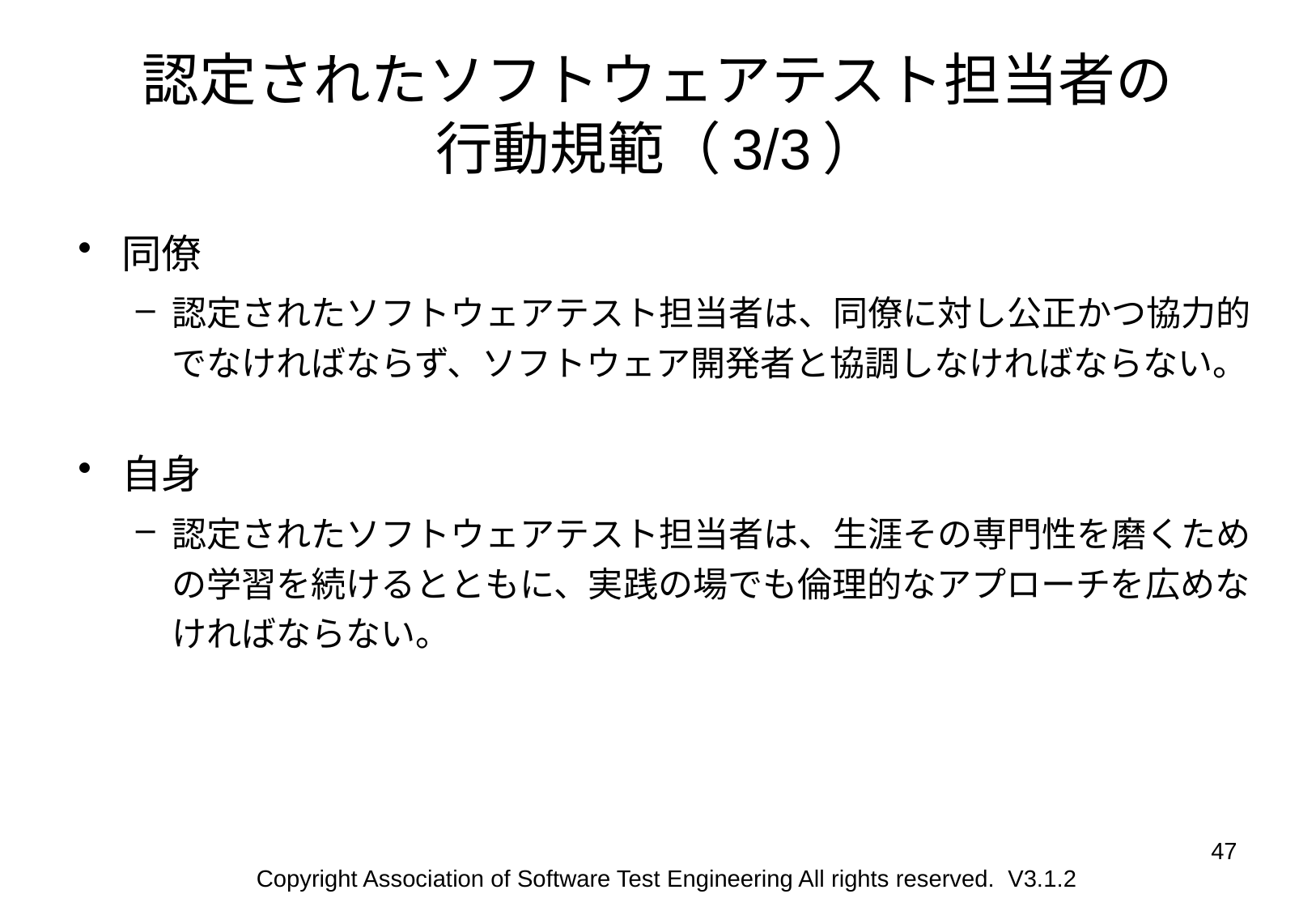

# 認定されたソフトウェアテスト担当者の 行動規範（3/3）
同僚
認定されたソフトウェアテスト担当者は、同僚に対し公正かつ協力的でなければならず、ソフトウェア開発者と協調しなければならない。

自身
認定されたソフトウェアテスト担当者は、生涯その専門性を磨くための学習を続けるとともに、実践の場でも倫理的なアプローチを広めなければならない。
47
Copyright Association of Software Test Engineering All rights reserved.  V3.1.2